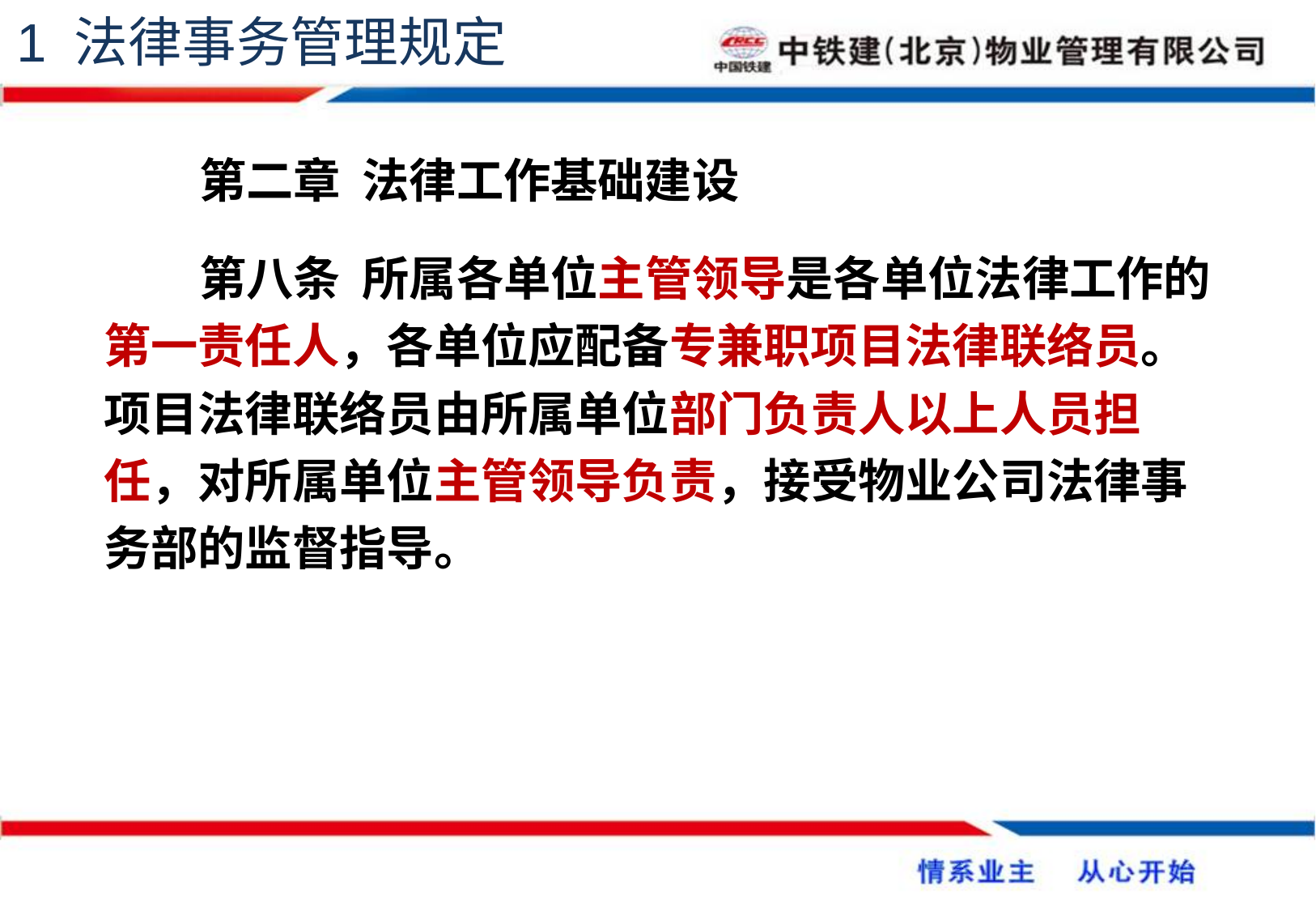

1 法律事务管理规定
第二章  法律工作基础建设
第八条  所属各单位主管领导是各单位法律工作的第一责任人，各单位应配备专兼职项目法律联络员。项目法律联络员由所属单位部门负责人以上人员担任，对所属单位主管领导负责，接受物业公司法律事务部的监督指导。
5